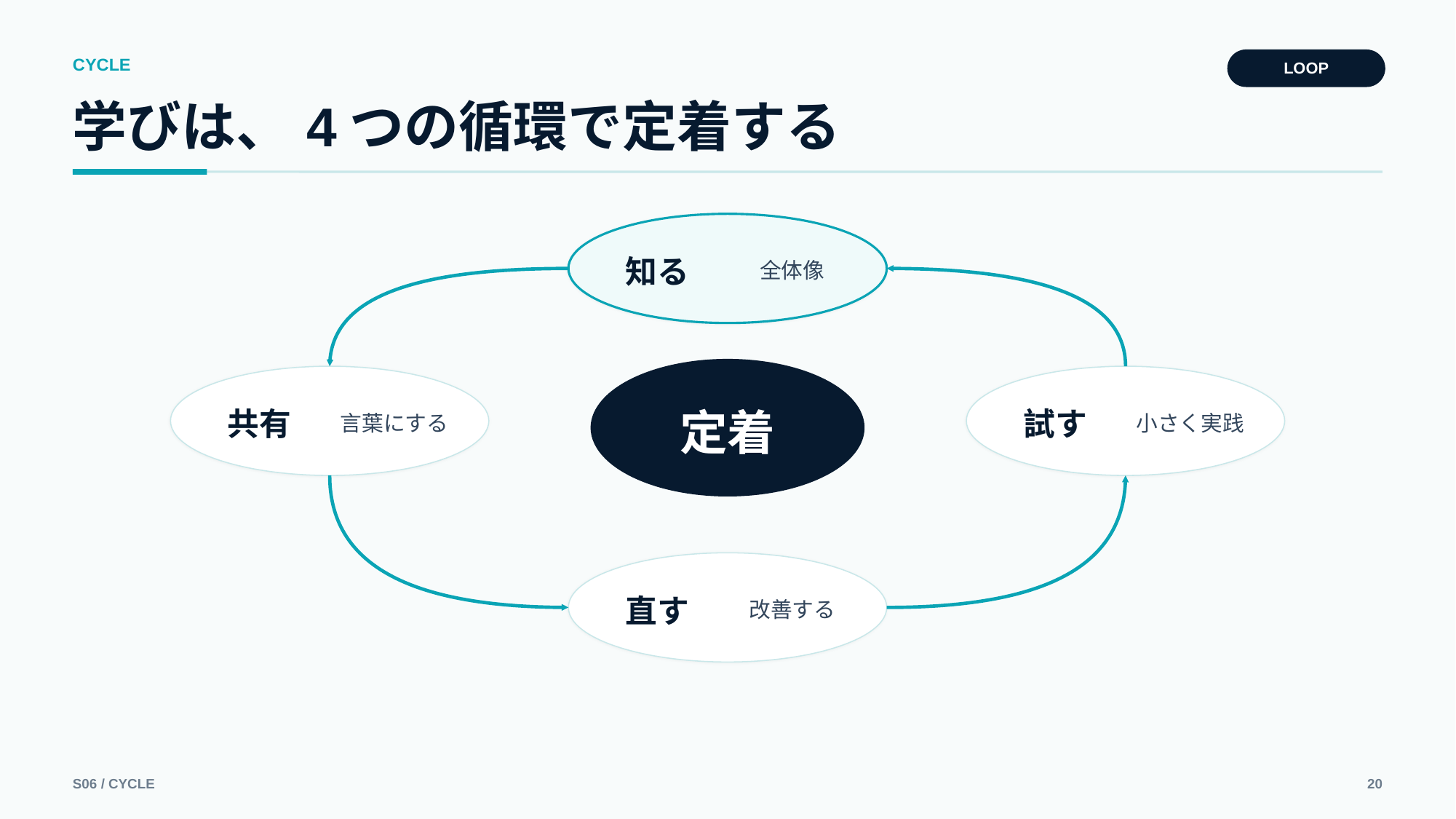

CYCLE
LOOP
学びは、4つの循環で定着する

知る
全体像
定着

共有
言葉にする
試す
小さく実践

直す
改善する
S06 / CYCLE
20